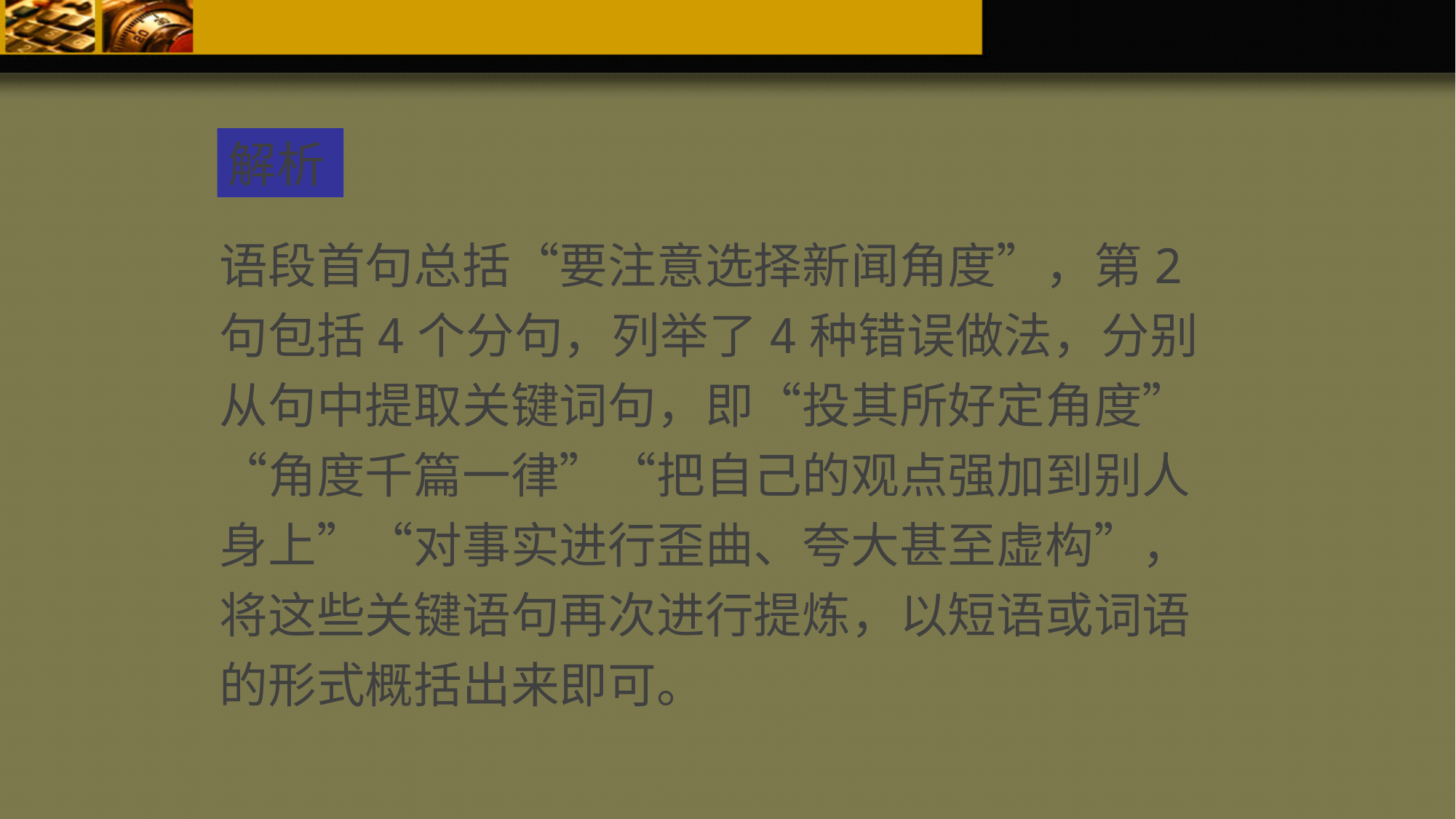

解析
语段首句总括“要注意选择新闻角度”，第2句包括4个分句，列举了4种错误做法，分别从句中提取关键词句，即“投其所好定角度”“角度千篇一律”“把自己的观点强加到别人身上”“对事实进行歪曲、夸大甚至虚构”，将这些关键语句再次进行提炼，以短语或词语的形式概括出来即可。